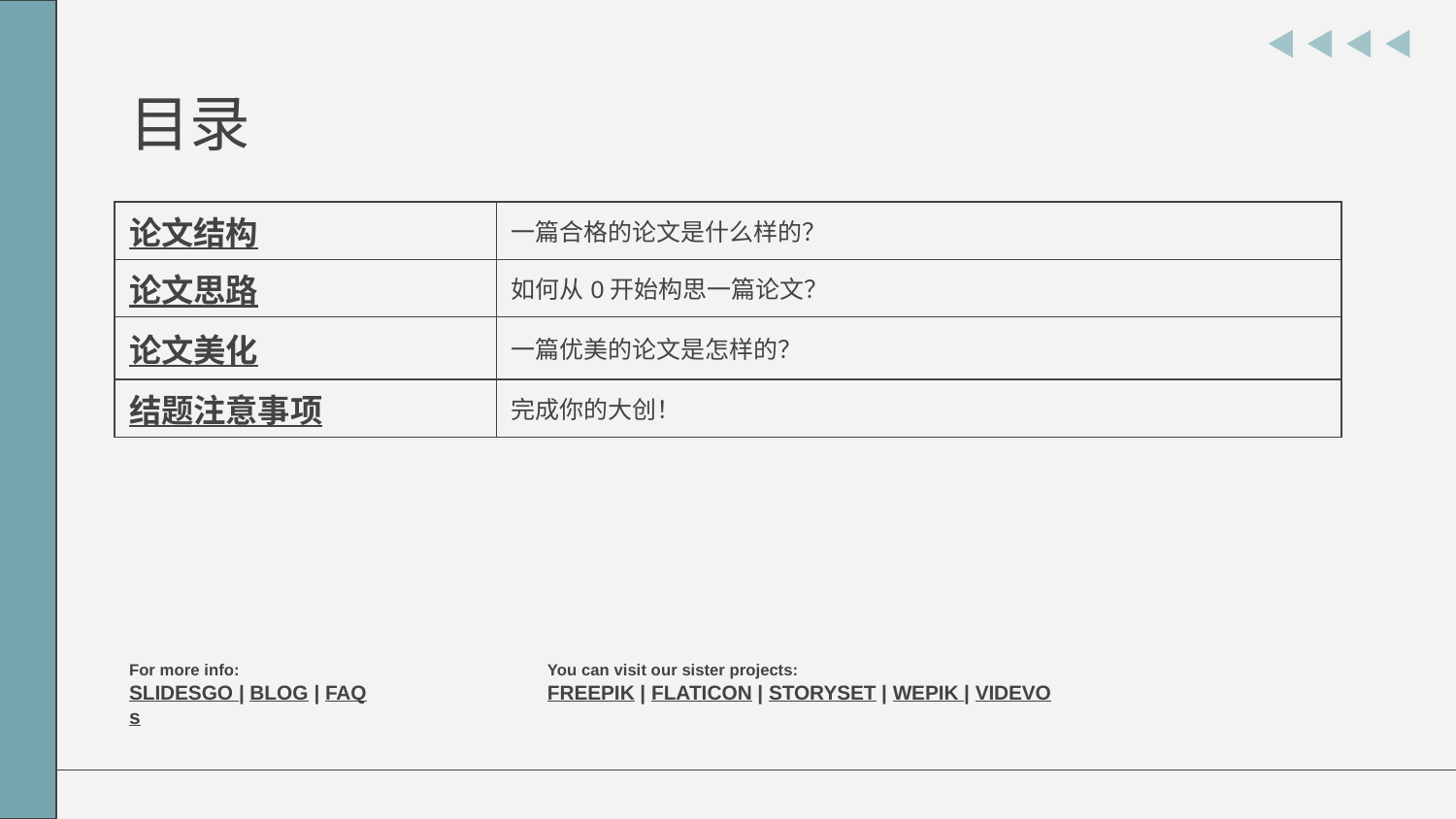

# 目录
| 论文结构 | 一篇合格的论文是什么样的？ |
| --- | --- |
| 论文思路 | 如何从0开始构思一篇论文？ |
| 论文美化 | 一篇优美的论文是怎样的？ |
| 结题注意事项 | 完成你的大创！ |
For more info:
SLIDESGO | BLOG | FAQs
You can visit our sister projects:
FREEPIK | FLATICON | STORYSET | WEPIK | VIDEVO